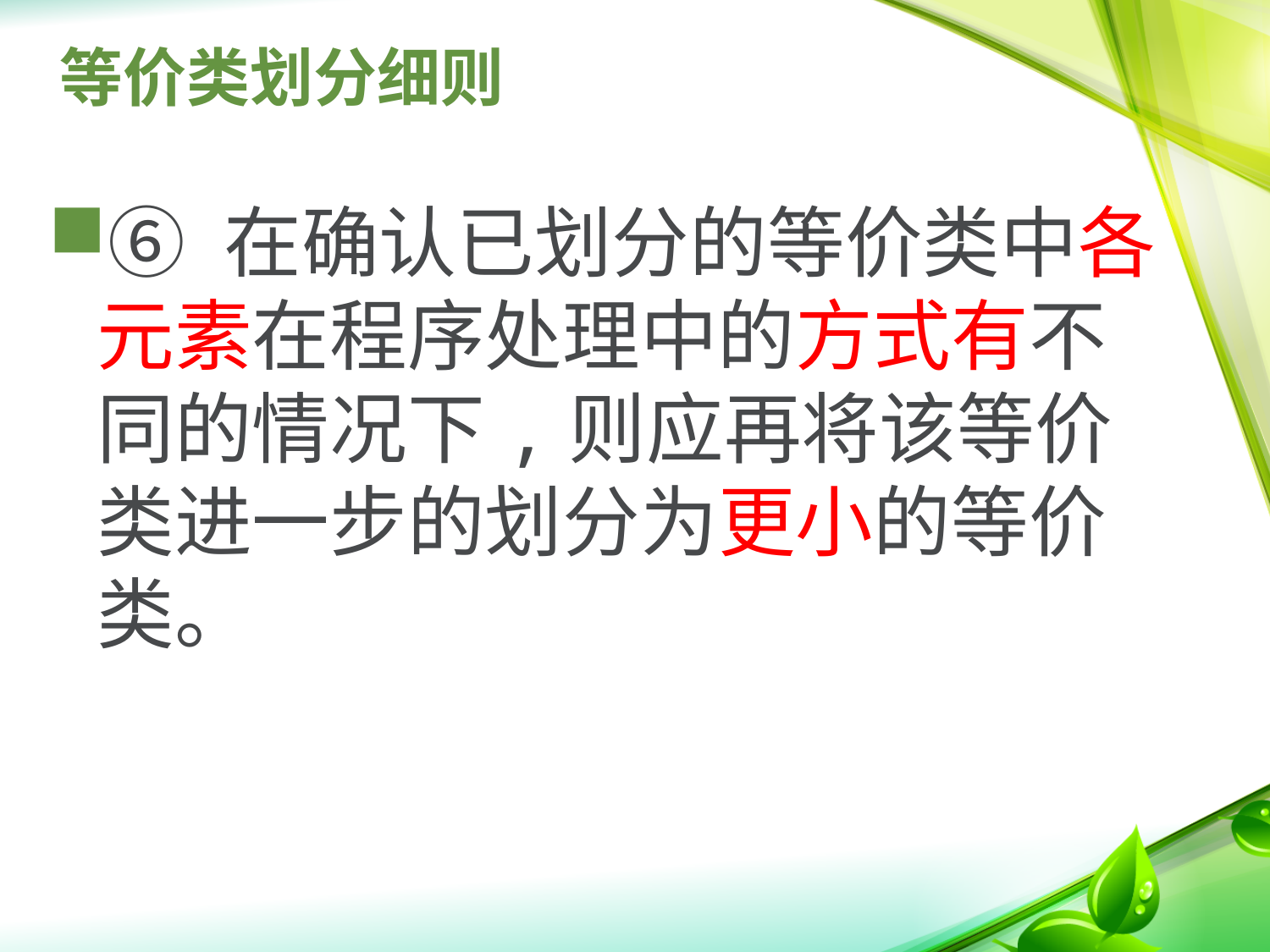

# 等价类划分细则
⑥	在确认已划分的等价类中各元素在程序处理中的方式有不同的情况下,则应再将该等价类进一步的划分为更小的等价类。